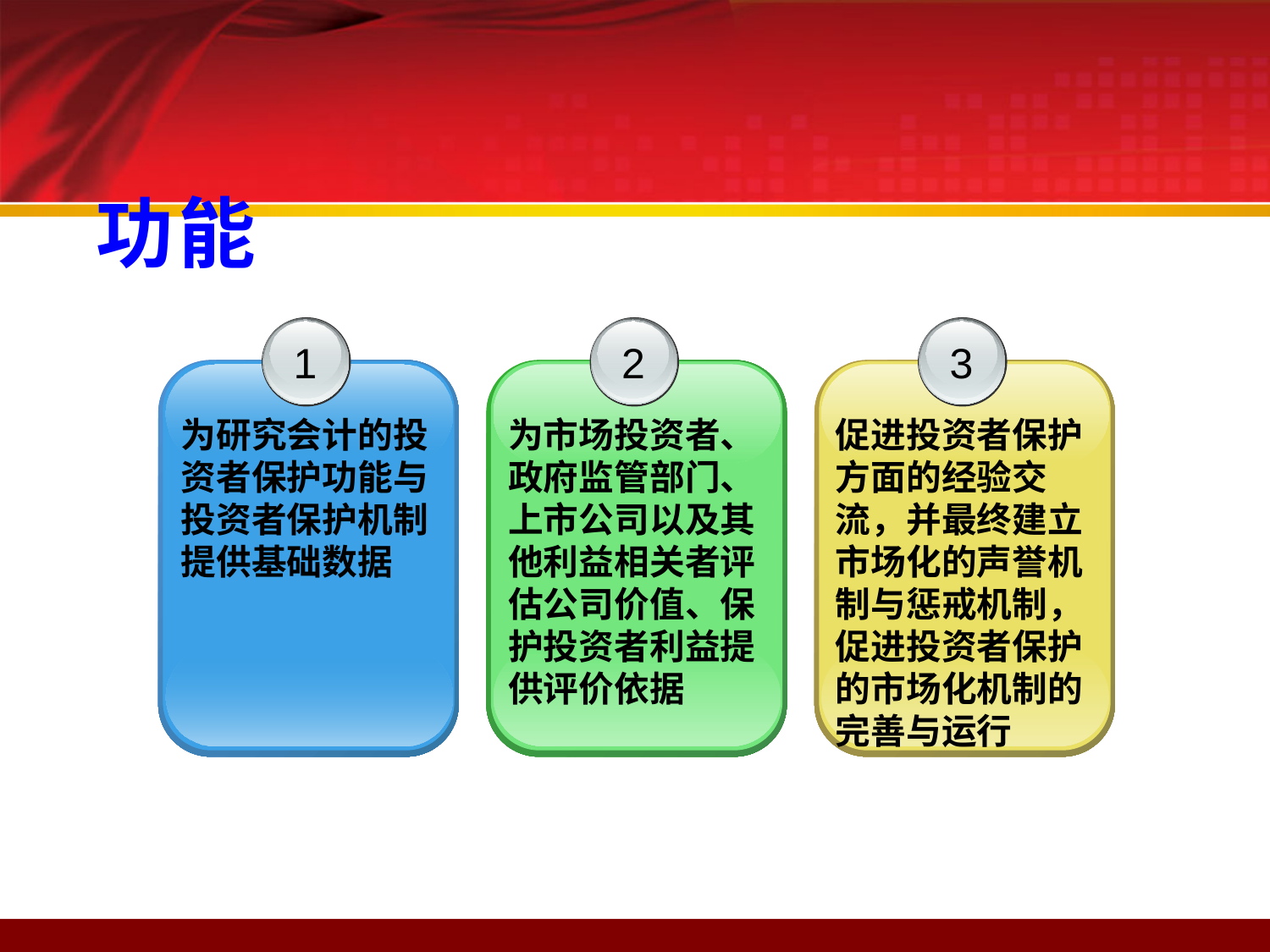

功能

1

为研究会计的投资者保护功能与投资者保护机制提供基础数据

2

为市场投资者、政府监管部门、上市公司以及其他利益相关者评估公司价值、保护投资者利益提供评价依据

3

促进投资者保护方面的经验交流，并最终建立市场化的声誉机制与惩戒机制，促进投资者保护的市场化机制的完善与运行